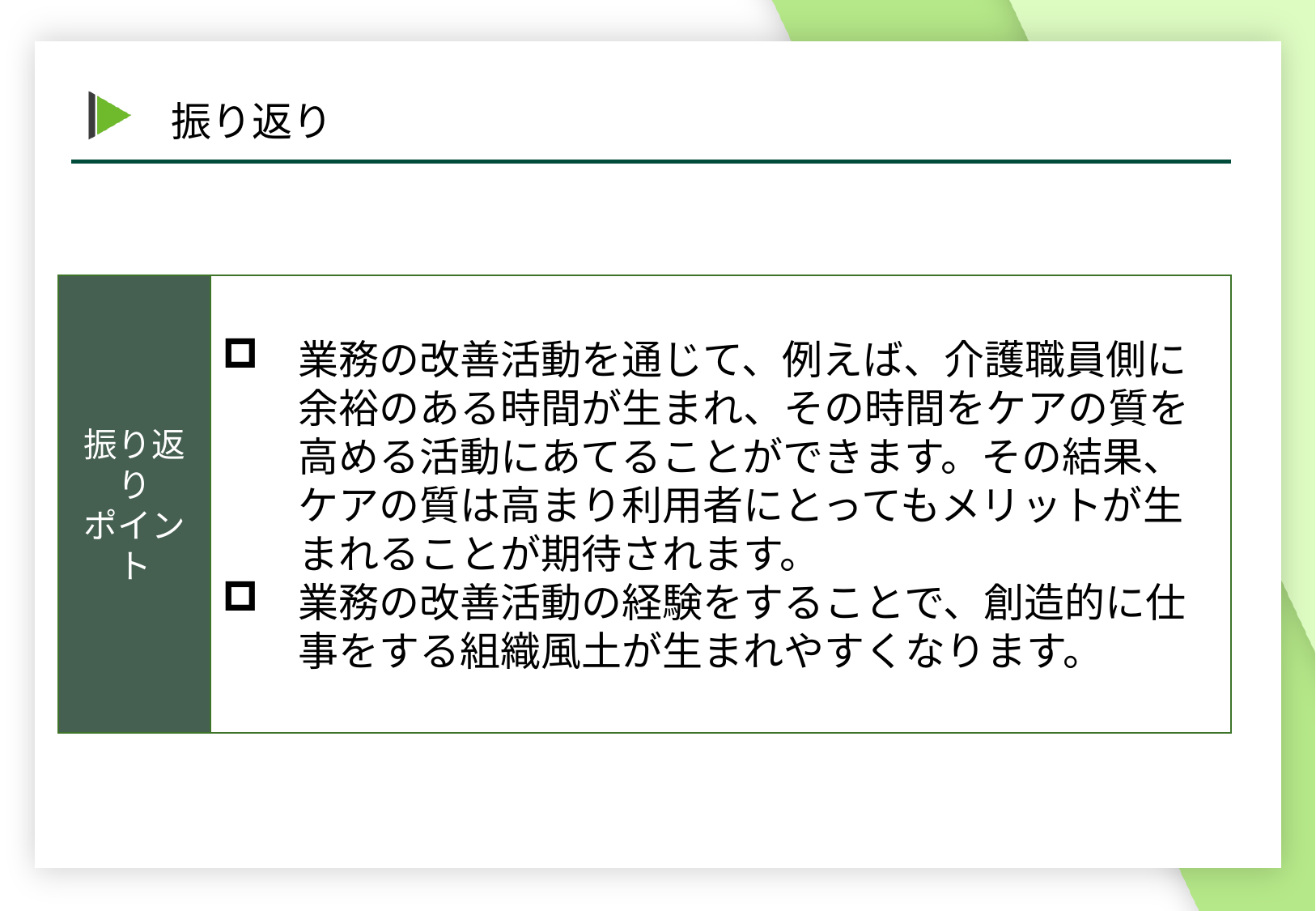

業務の改善活動を通じて、例えば、介護職員側に余裕のある時間が生まれ、その時間をケアの質を高める活動にあてることができます。その結果、ケアの質は高まり利用者にとってもメリットが生まれることが期待されます。
業務の改善活動の経験をすることで、創造的に仕事をする組織風土が生まれやすくなります。
振り返り
ポイント